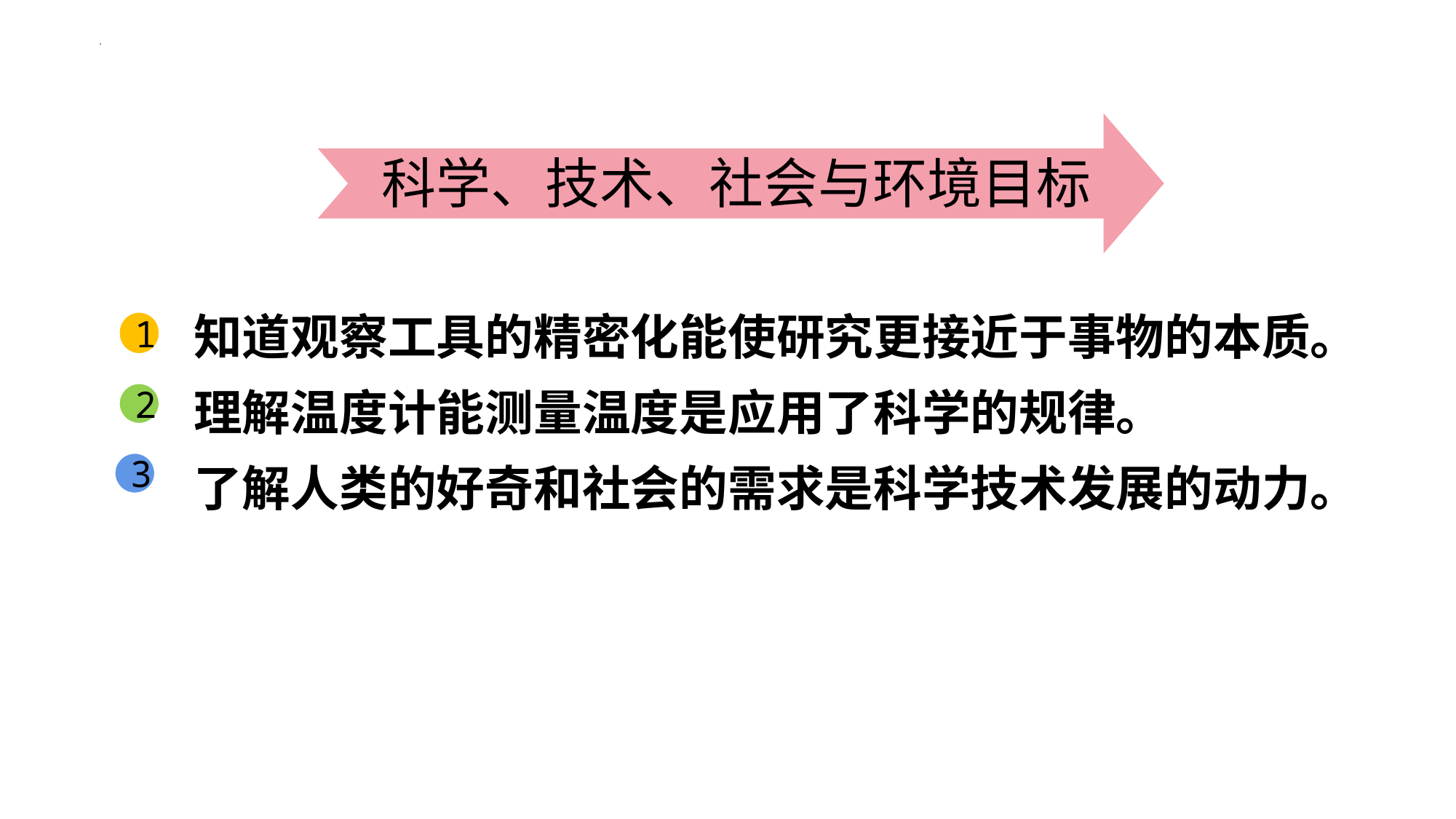

科学、技术、社会与环境目标
知道观察工具的精密化能使研究更接近于事物的本质。
理解温度计能测量温度是应用了科学的规律。
了解人类的好奇和社会的需求是科学技术发展的动力。
1
2
3